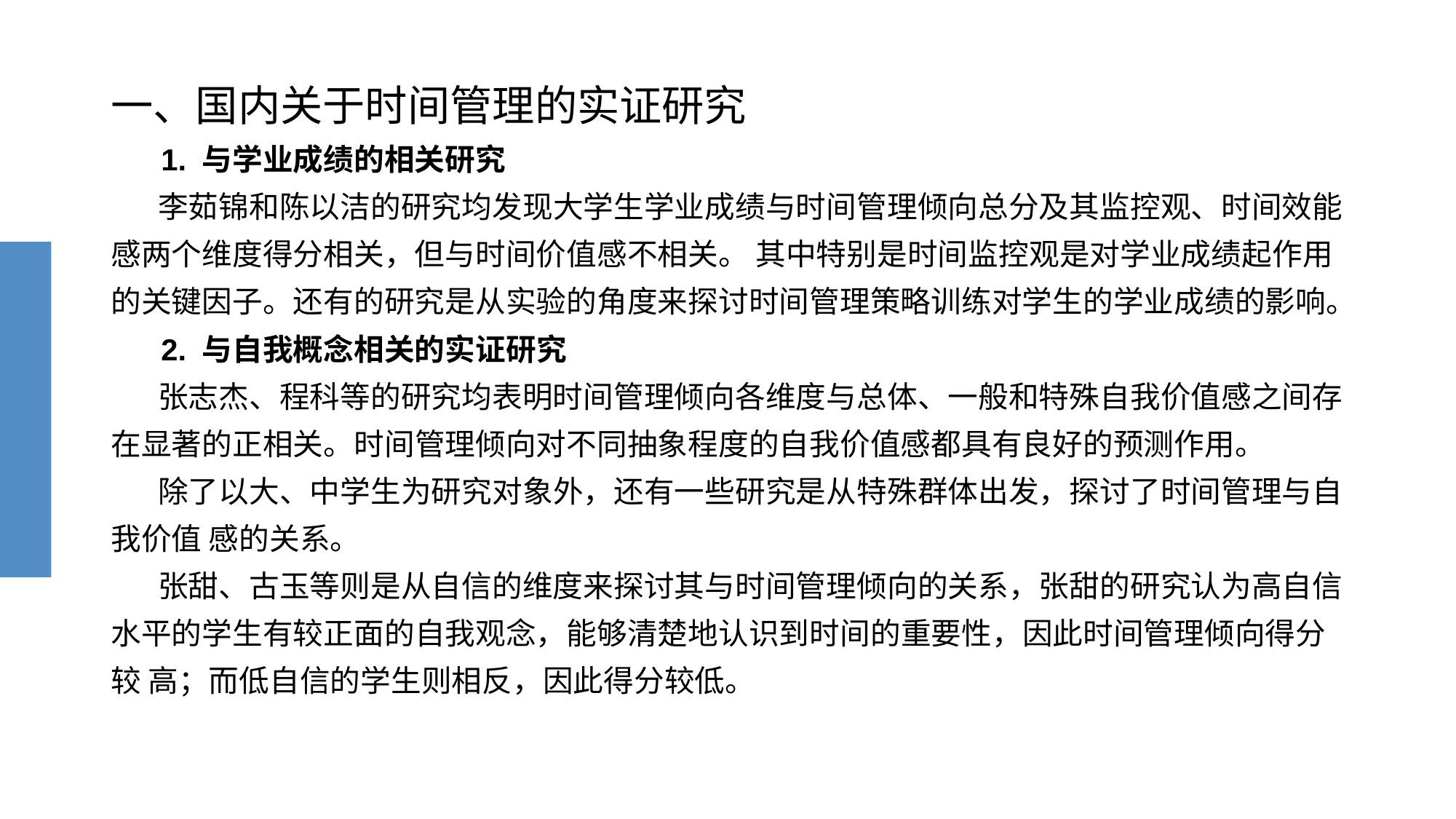

# 一、国内关于时间管理的实证研究
      1. 与学业成绩的相关研究
       李茹锦和陈以洁的研究均发现大学生学业成绩与时间管理倾向总分及其监控观、时间效能 感两个维度得分相关，但与时间价值感不相关。 其中特别是时间监控观是对学业成绩起作用的关键因子。还有的研究是从实验的角度来探讨时间管理策略训练对学生的学业成绩的影响。
      2. 与自我概念相关的实证研究
       张志杰、程科等的研究均表明时间管理倾向各维度与总体、一般和特殊自我价值感之间存 在显著的正相关。时间管理倾向对不同抽象程度的自我价值感都具有良好的预测作用。
       除了以大、中学生为研究对象外，还有一些研究是从特殊群体出发，探讨了时间管理与自我价值 感的关系。
       张甜、古玉等则是从自信的维度来探讨其与时间管理倾向的关系，张甜的研究认为高自信 水平的学生有较正面的自我观念，能够清楚地认识到时间的重要性，因此时间管理倾向得分较 高；而低自信的学生则相反，因此得分较低。